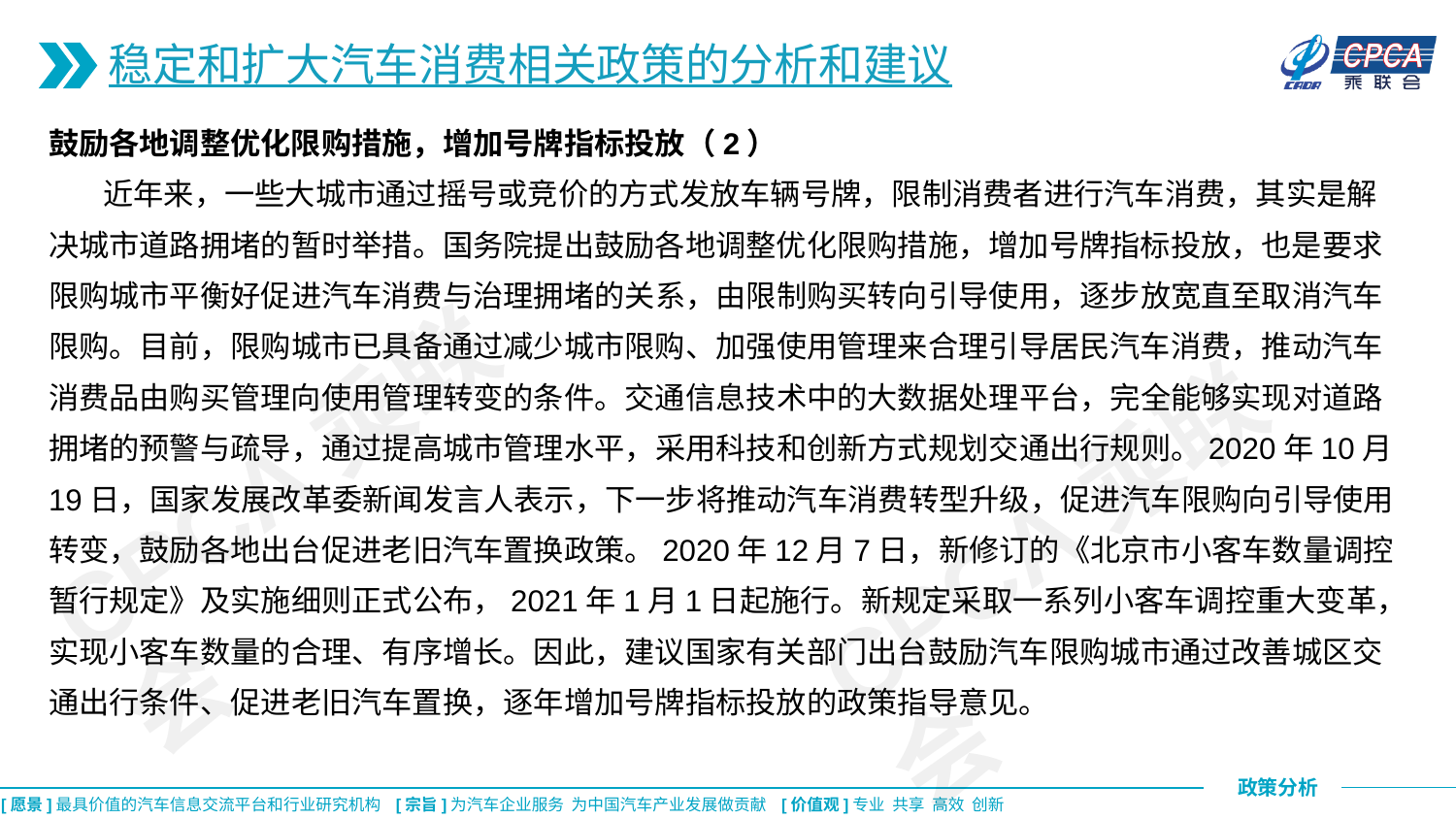

稳定和扩大汽车消费相关政策的分析和建议
鼓励各地调整优化限购措施，增加号牌指标投放（2）
       近年来，一些大城市通过摇号或竞价的方式发放车辆号牌，限制消费者进行汽车消费，其实是解决城市道路拥堵的暂时举措。国务院提出鼓励各地调整优化限购措施，增加号牌指标投放，也是要求限购城市平衡好促进汽车消费与治理拥堵的关系，由限制购买转向引导使用，逐步放宽直至取消汽车限购。目前，限购城市已具备通过减少城市限购、加强使用管理来合理引导居民汽车消费，推动汽车消费品由购买管理向使用管理转变的条件。交通信息技术中的大数据处理平台，完全能够实现对道路拥堵的预警与疏导，通过提高城市管理水平，采用科技和创新方式规划交通出行规则。2020年10月19日，国家发展改革委新闻发言人表示，下一步将推动汽车消费转型升级，促进汽车限购向引导使用转变，鼓励各地出台促进老旧汽车置换政策。2020年12月7日，新修订的《北京市小客车数量调控暂行规定》及实施细则正式公布，2021年1月1日起施行。新规定采取一系列小客车调控重大变革，实现小客车数量的合理、有序增长。因此，建议国家有关部门出台鼓励汽车限购城市通过改善城区交通出行条件、促进老旧汽车置换，逐年增加号牌指标投放的政策指导意见。
CPCA乘联会
CPCA乘联会